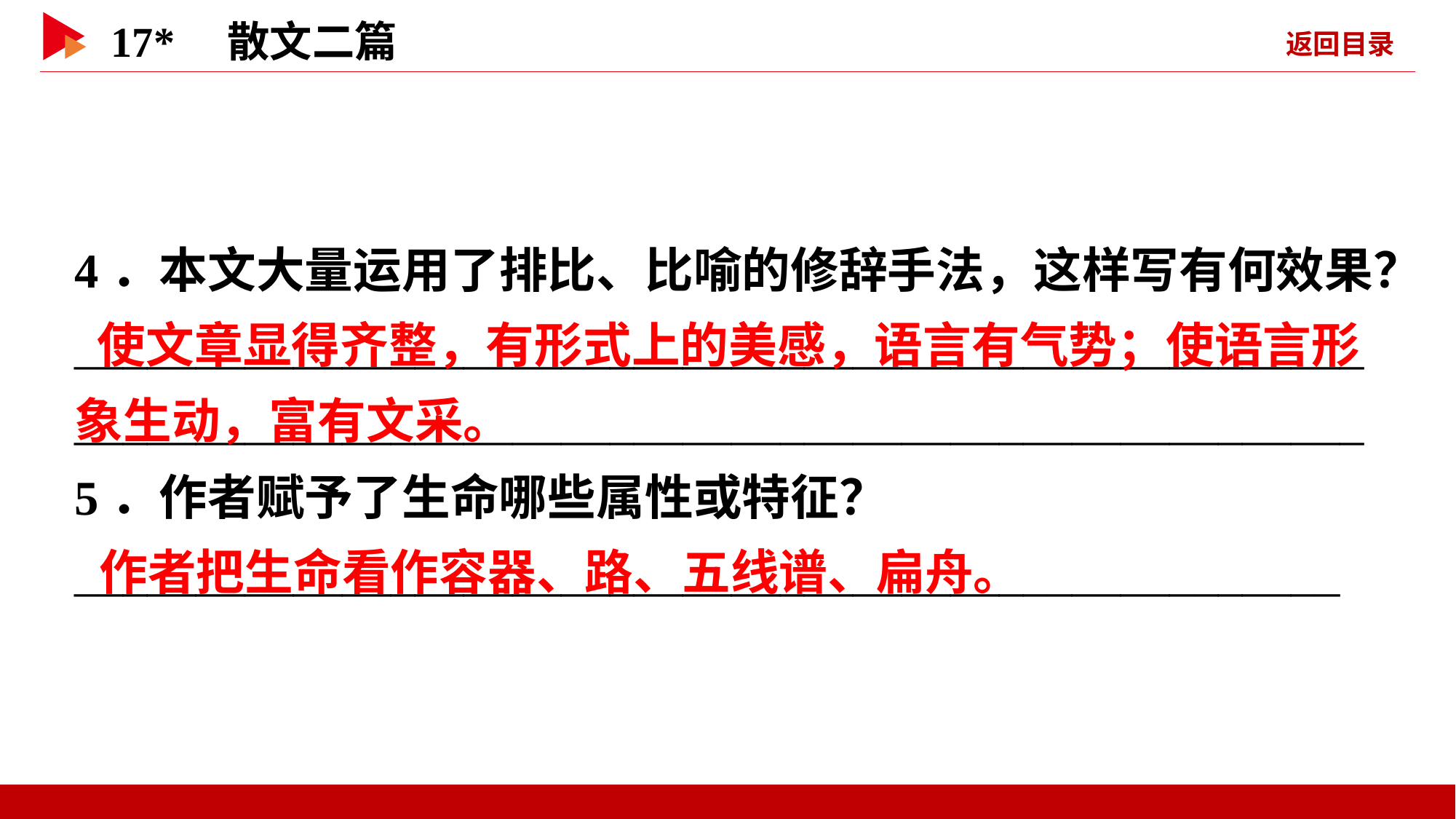

4．本文大量运用了排比、比喻的修辞手法，这样写有何效果？
__________________________________________________________________________________________________________
5．作者赋予了生命哪些属性或特征？
____________________________________________________
 使文章显得齐整，有形式上的美感，语言有气势；使语言形象生动，富有文采。
 作者把生命看作容器、路、五线谱、扁舟。